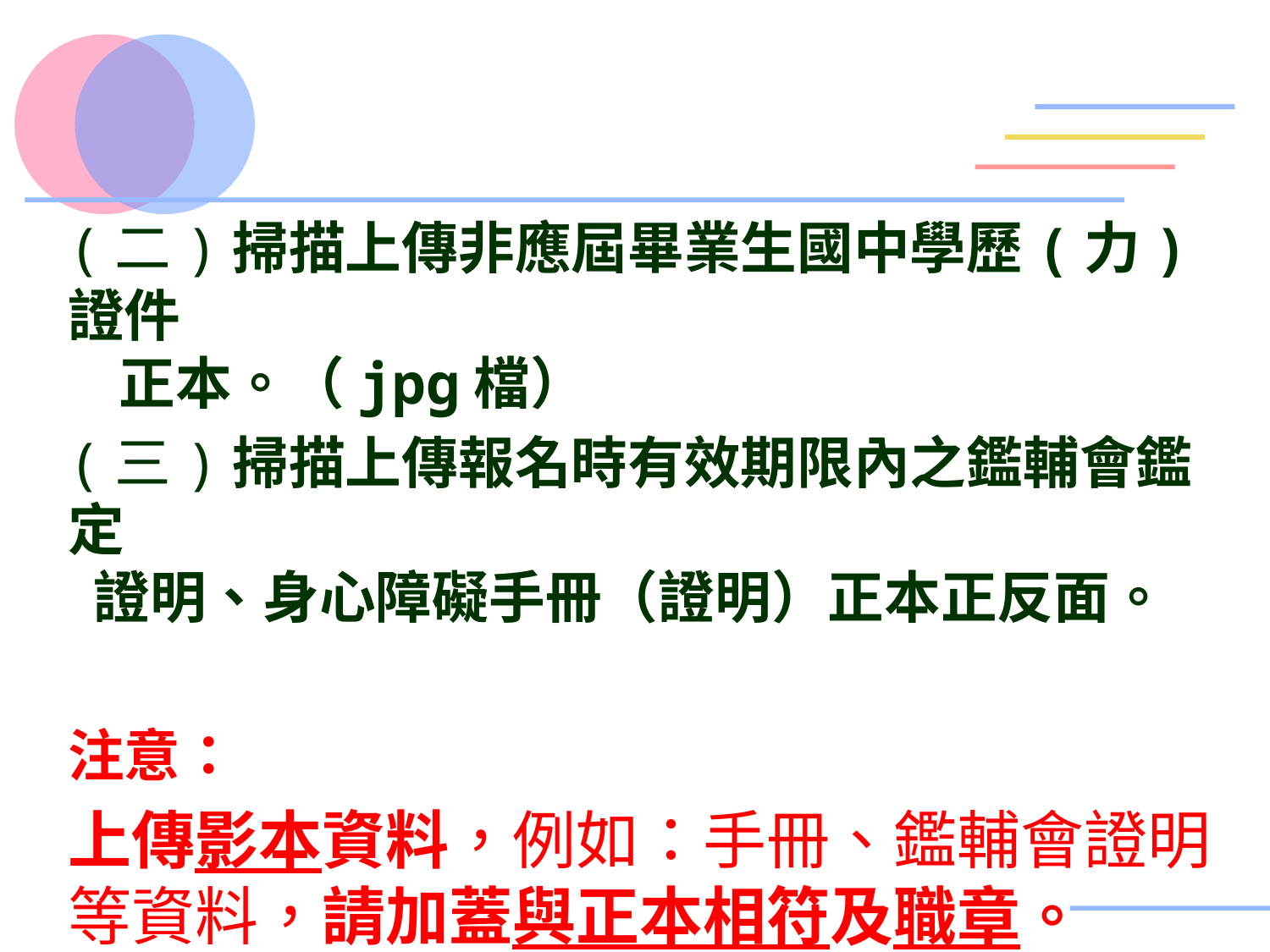

(二)掃描上傳非應屆畢業生國中學歷(力)證件
    正本。（jpg檔）
(三)掃描上傳報名時有效期限內之鑑輔會鑑定
  證明、身心障礙手冊（證明）正本正反面。

注意：
上傳影本資料，例如：手冊、鑑輔會證明等資料，請加蓋與正本相符及職章。